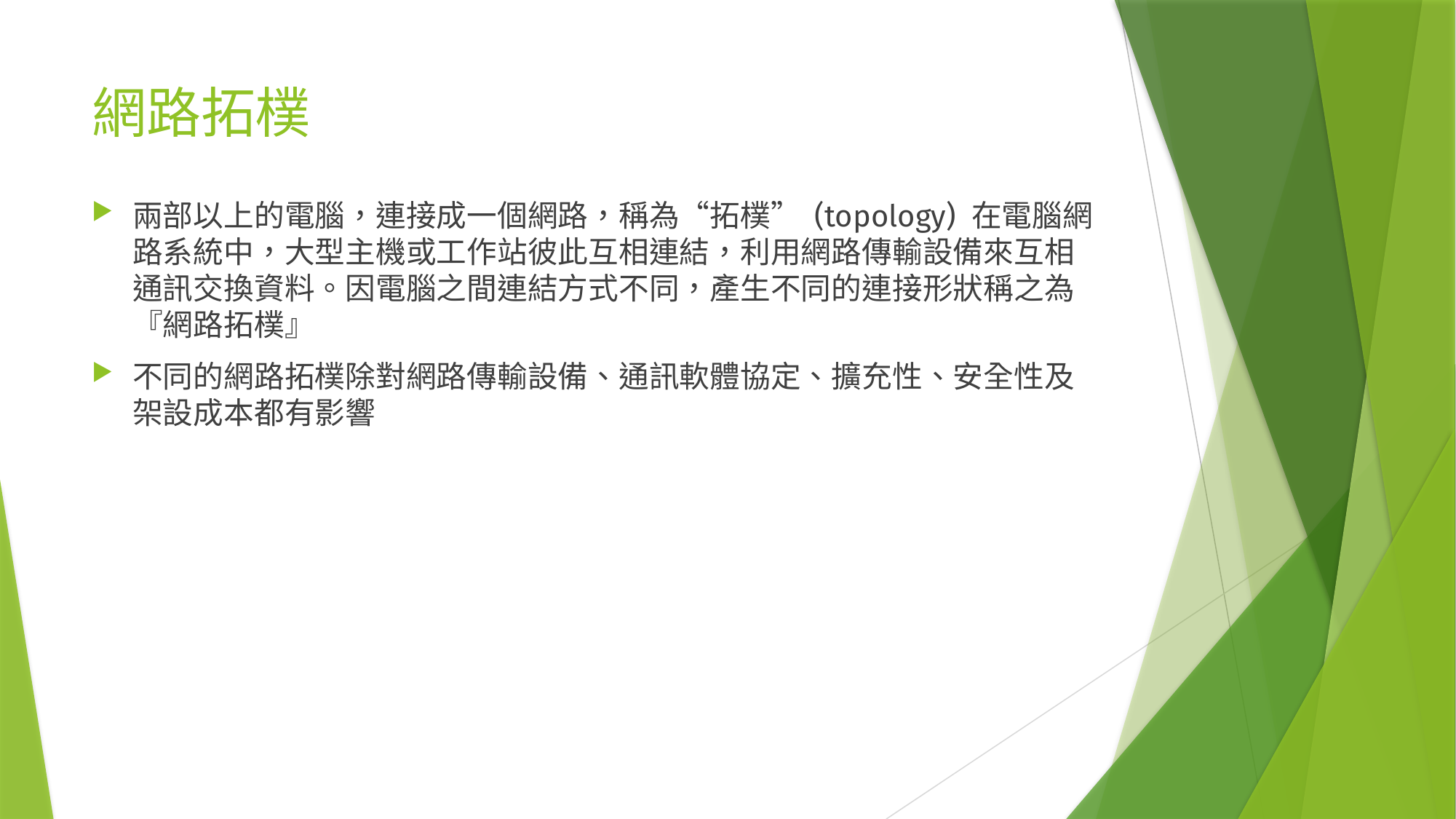

# 網路拓樸
兩部以上的電腦，連接成一個網路，稱為“拓樸” (topology) 在電腦網路系統中，大型主機或工作站彼此互相連結，利用網路傳輸設備來互相通訊交換資料。因電腦之間連結方式不同，產生不同的連接形狀稱之為『網路拓樸』
不同的網路拓樸除對網路傳輸設備、通訊軟體協定、擴充性、安全性及架設成本都有影響